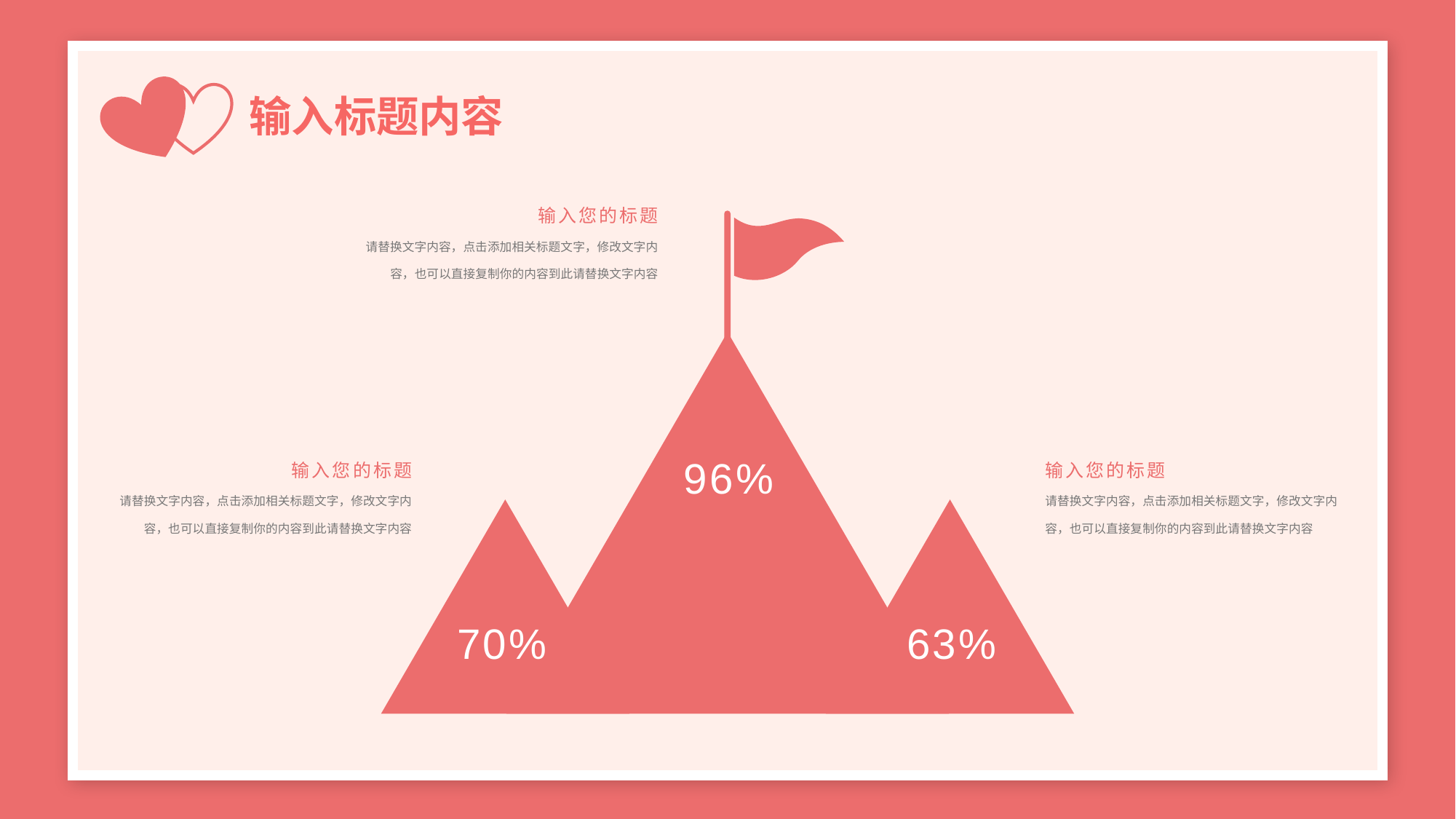

输入标题内容

输入您的标题
请替换文字内容，点击添加相关标题文字，修改文字内容，也可以直接复制你的内容到此请替换文字内容

96%
输入您的标题
请替换文字内容，点击添加相关标题文字，修改文字内容，也可以直接复制你的内容到此请替换文字内容
输入您的标题
请替换文字内容，点击添加相关标题文字，修改文字内容，也可以直接复制你的内容到此请替换文字内容

70%
63%